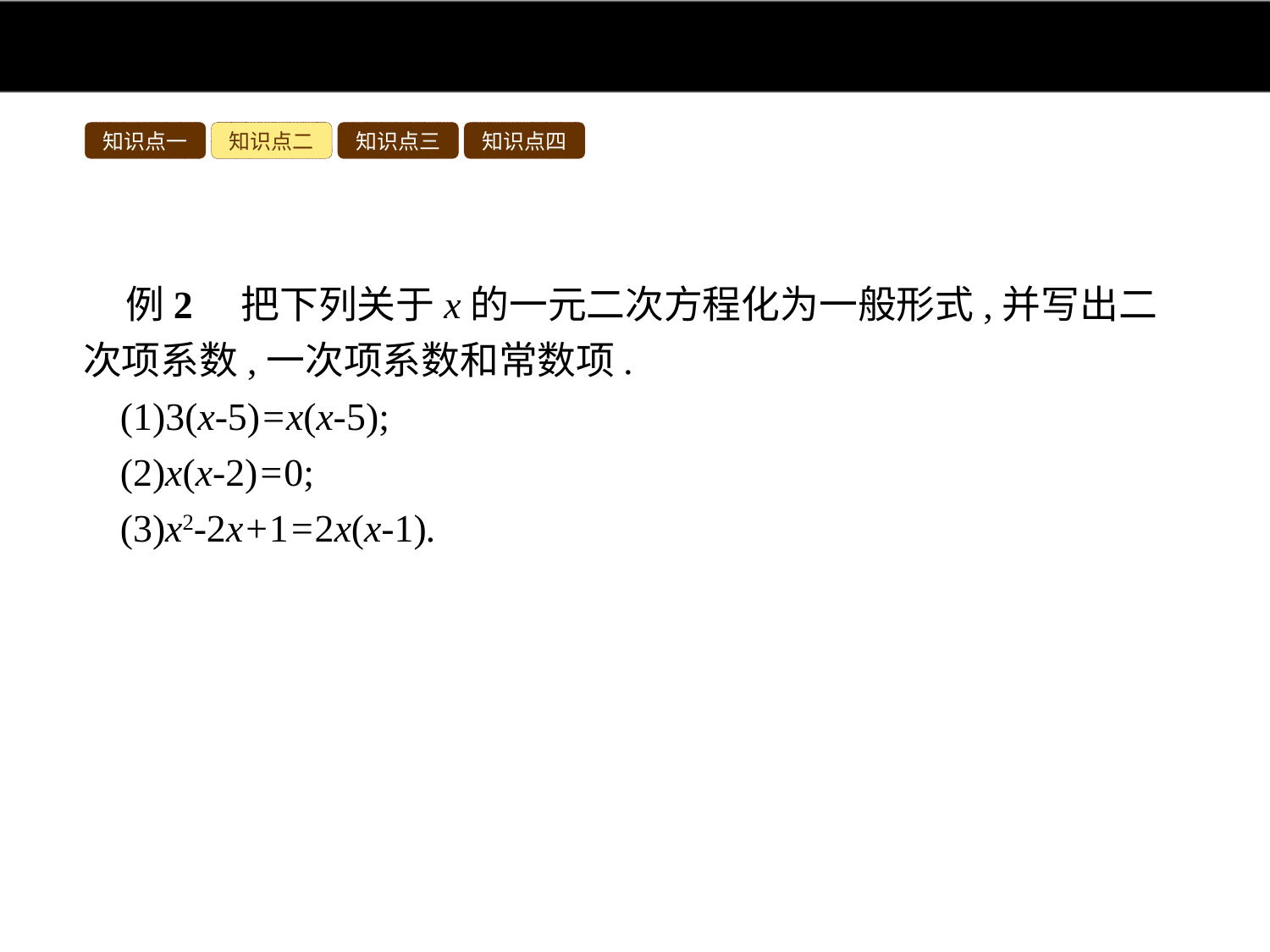

知识点一
知识点二
知识点三
知识点四
例2　把下列关于x的一元二次方程化为一般形式,并写出二次项系数,一次项系数和常数项.
(1)3(x-5)=x(x-5);
(2)x(x-2)=0;
(3)x2-2x+1=2x(x-1).
分析:根据去括号、移项、合并同类项,可得一元二次方程的一般形式,在一般形式中ax2叫二次项,bx叫一次项.其中a,b,c分别叫二次项系数,一次项系数,常数项.